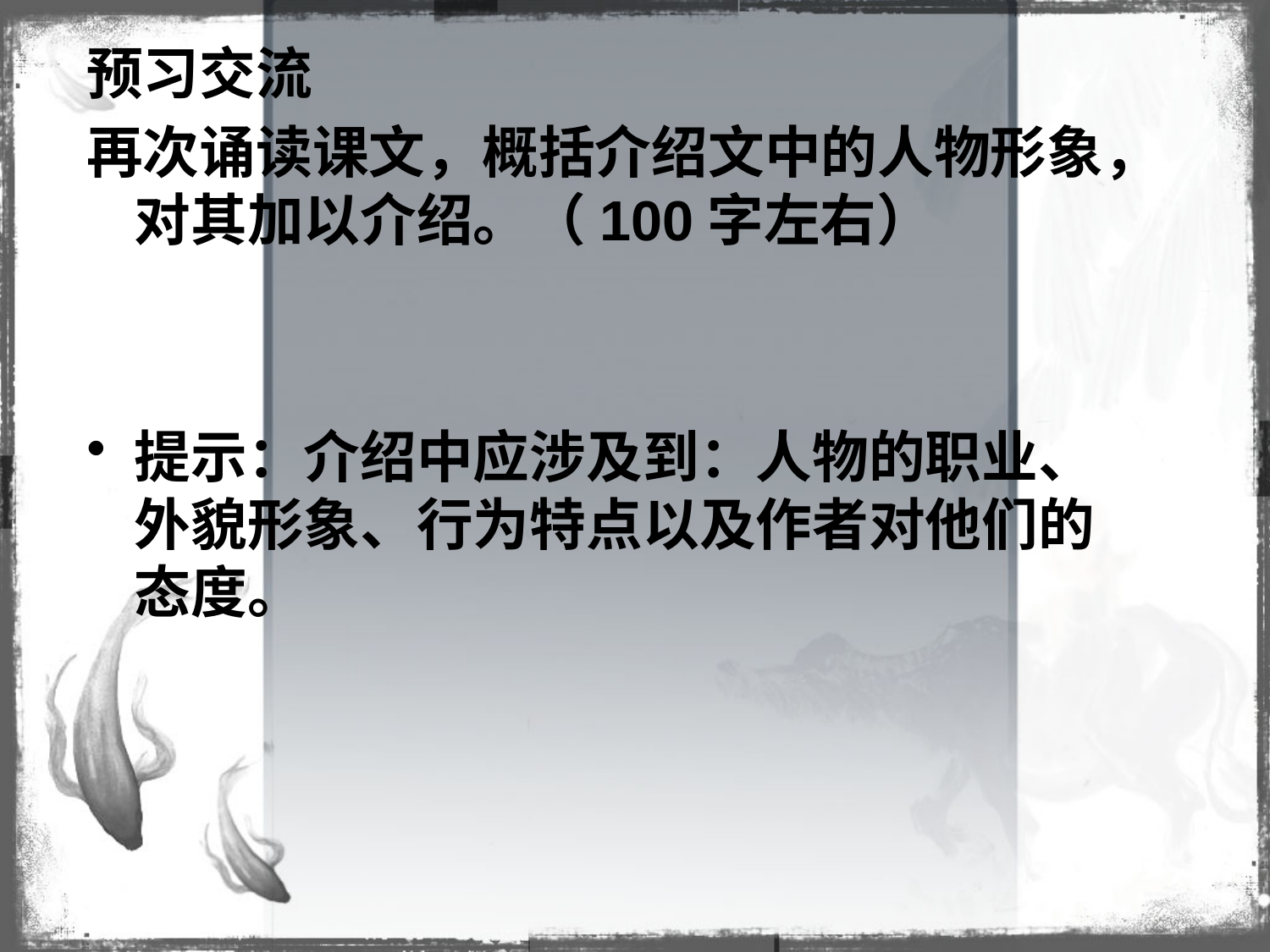

预习交流
再次诵读课文，概括介绍文中的人物形象，对其加以介绍。（100字左右）

提示：介绍中应涉及到：人物的职业、外貌形象、行为特点以及作者对他们的态度。